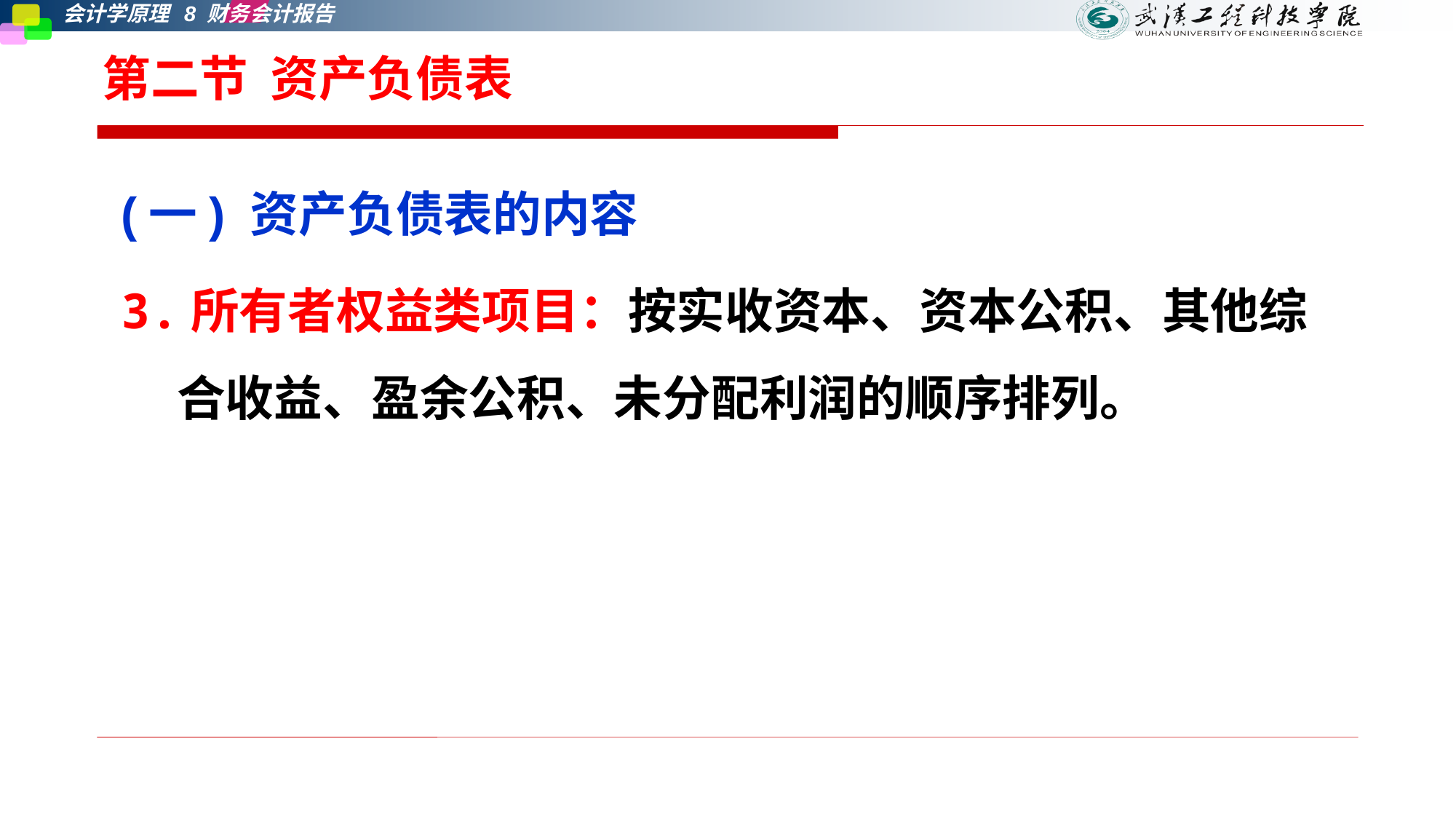

# 第二节  资产负债表
(一) 资产负债表的内容
3.所有者权益类项目：按实收资本、资本公积、其他综合收益、盈余公积、未分配利润的顺序排列。